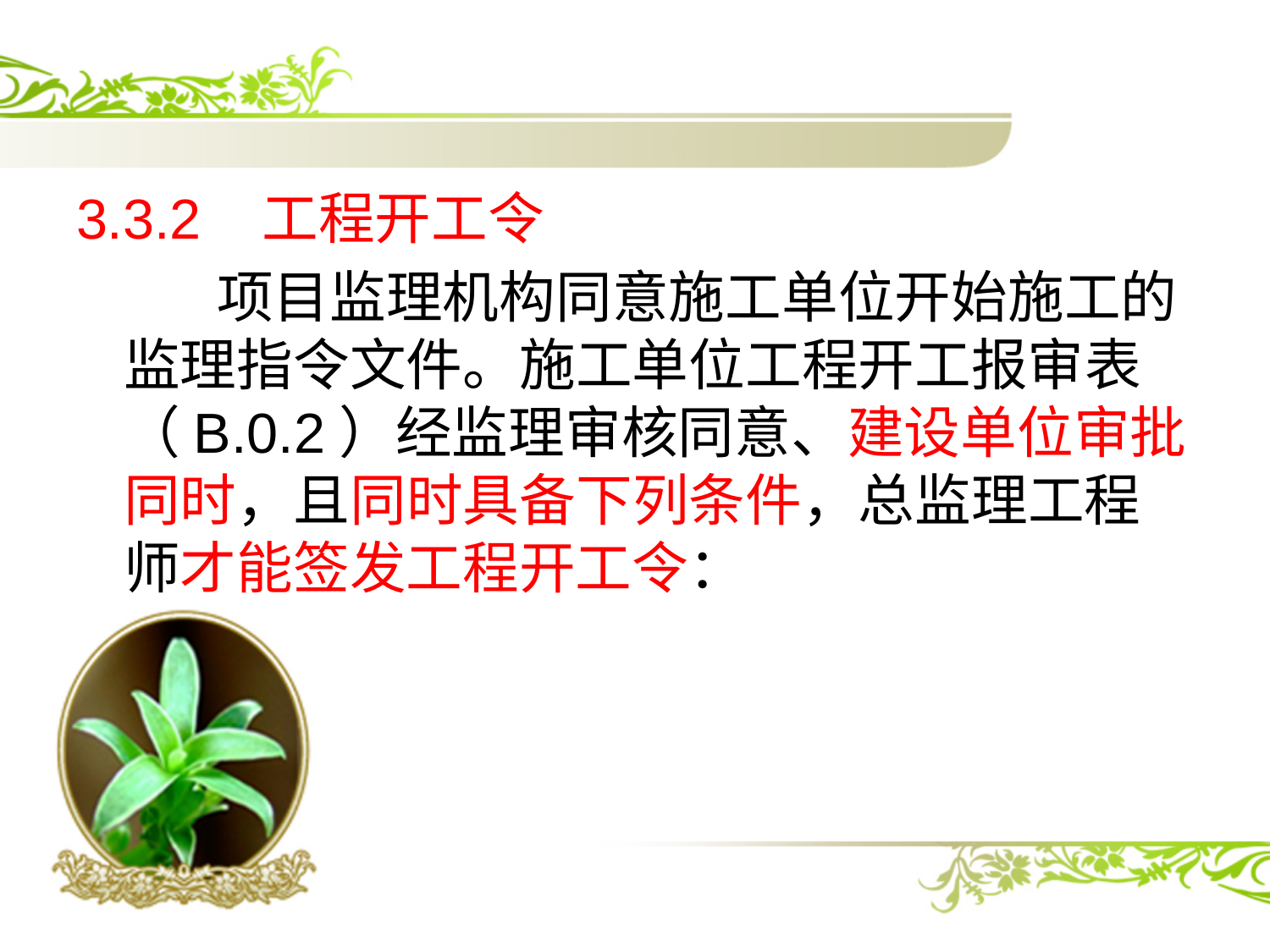

3.3.2   工程开工令
          项目监理机构同意施工单位开始施工的监理指令文件。施工单位工程开工报审表（B.0.2）经监理审核同意、建设单位审批同时，且同时具备下列条件，总监理工程师才能签发工程开工令：